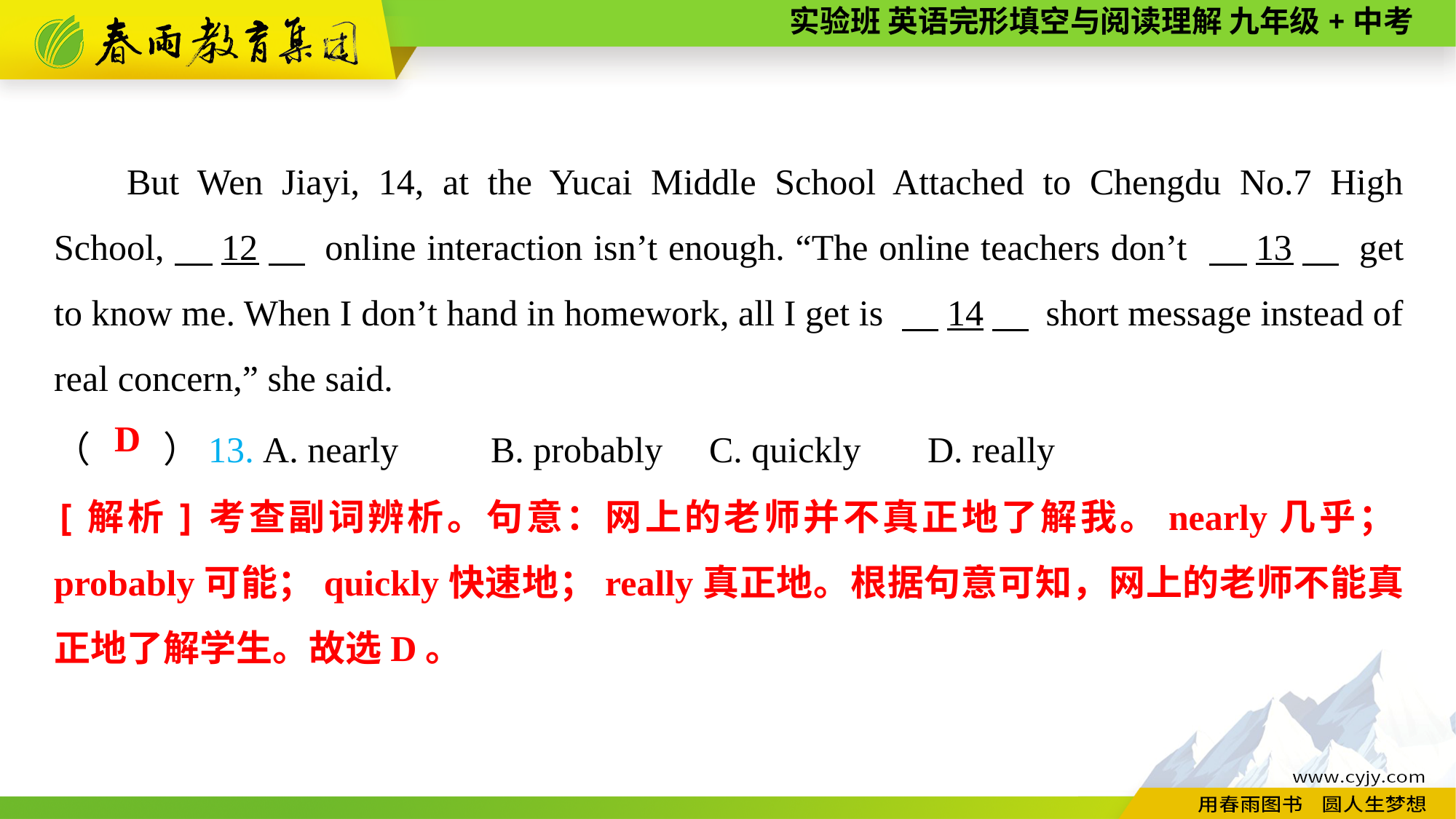

But Wen Jiayi, 14, at the Yucai Middle School Attached to Chengdu No.7 High School,　12　 online interaction isn’t enough. “The online teachers don’t 　13　 get to know me. When I don’t hand in homework, all I get is 　14　 short message instead of real concern,” she said.
（　　）13. A. nearly	B. probably	C. quickly	D. really
D
[解析]考查副词辨析。句意：网上的老师并不真正地了解我。nearly几乎；probably可能；quickly快速地；really真正地。根据句意可知，网上的老师不能真正地了解学生。故选D。